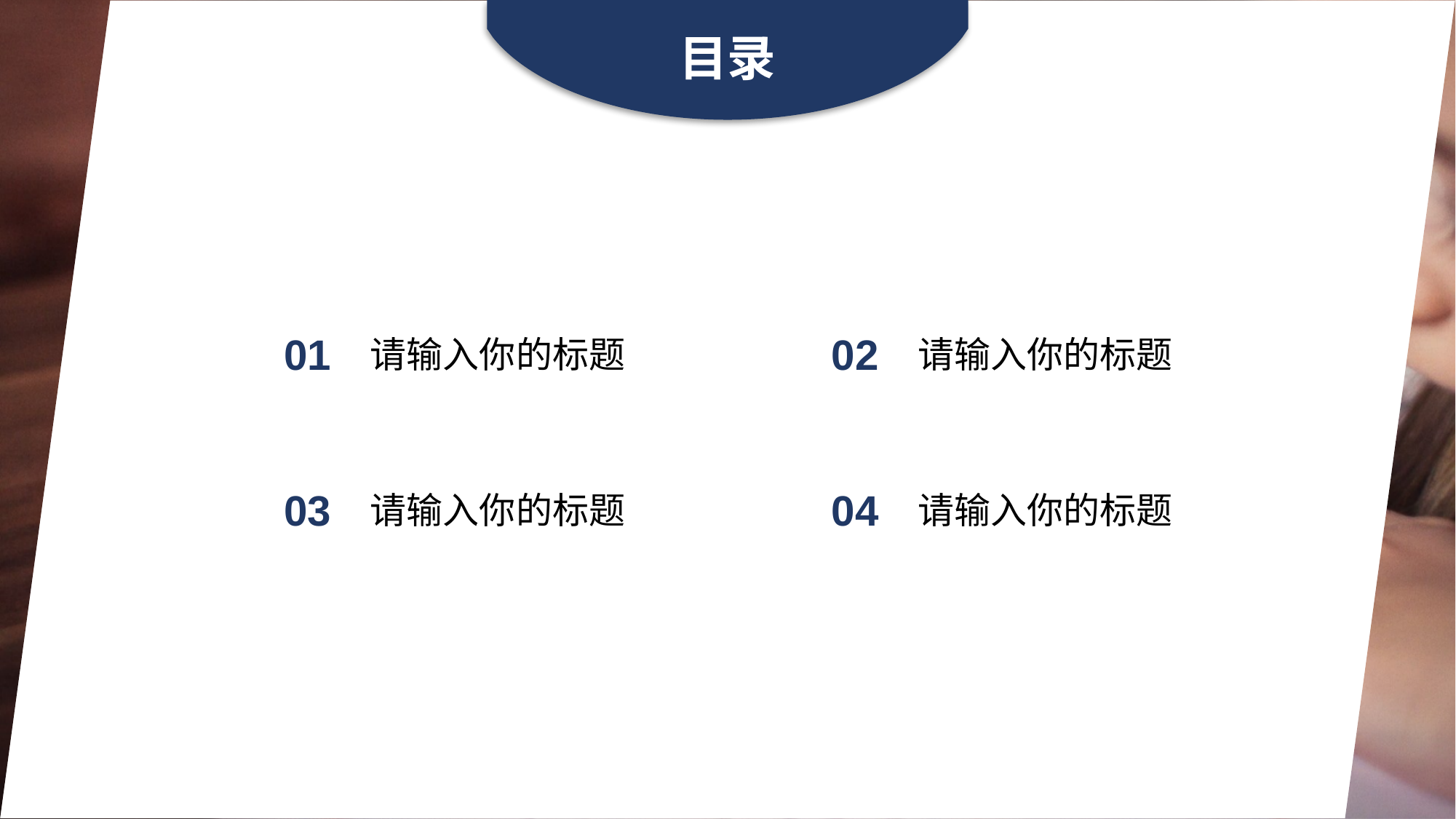

目录
01
02
请输入你的标题
请输入你的标题
04
03
请输入你的标题
请输入你的标题